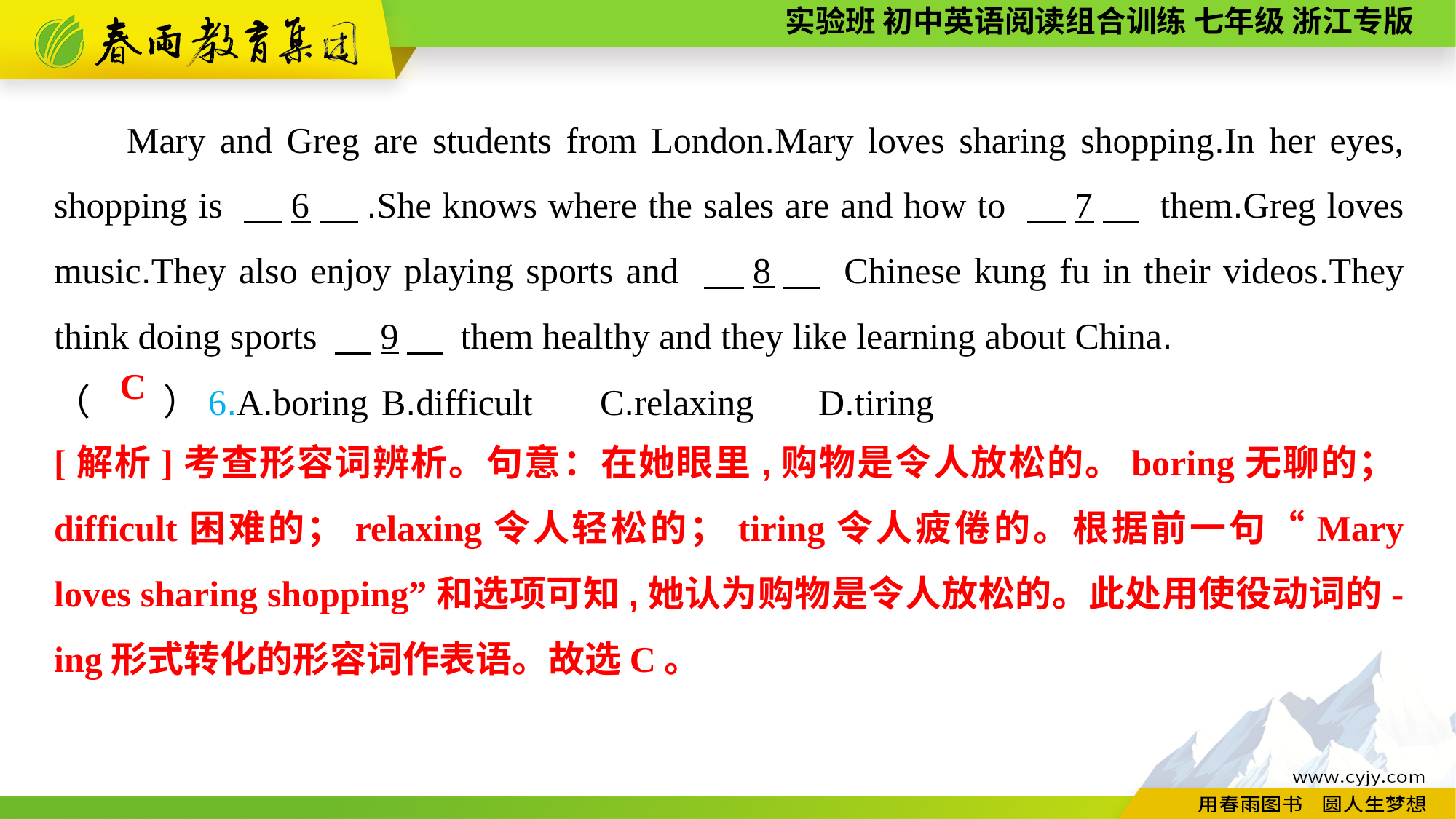

Mary and Greg are students from London.Mary loves sharing shopping.In her eyes, shopping is 　6　.She knows where the sales are and how to 　7　 them.Greg loves music.They also enjoy playing sports and 　8　 Chinese kung fu in their videos.They think doing sports 　9　 them healthy and they like learning about China.
（　　）6.A.boring	B.difficult	C.relaxing	D.tiring
C
[解析]考查形容词辨析。句意：在她眼里,购物是令人放松的。boring无聊的；difficult困难的；relaxing令人轻松的；tiring令人疲倦的。根据前一句“Mary loves sharing shopping”和选项可知,她认为购物是令人放松的。此处用使役动词的-ing形式转化的形容词作表语。故选C。